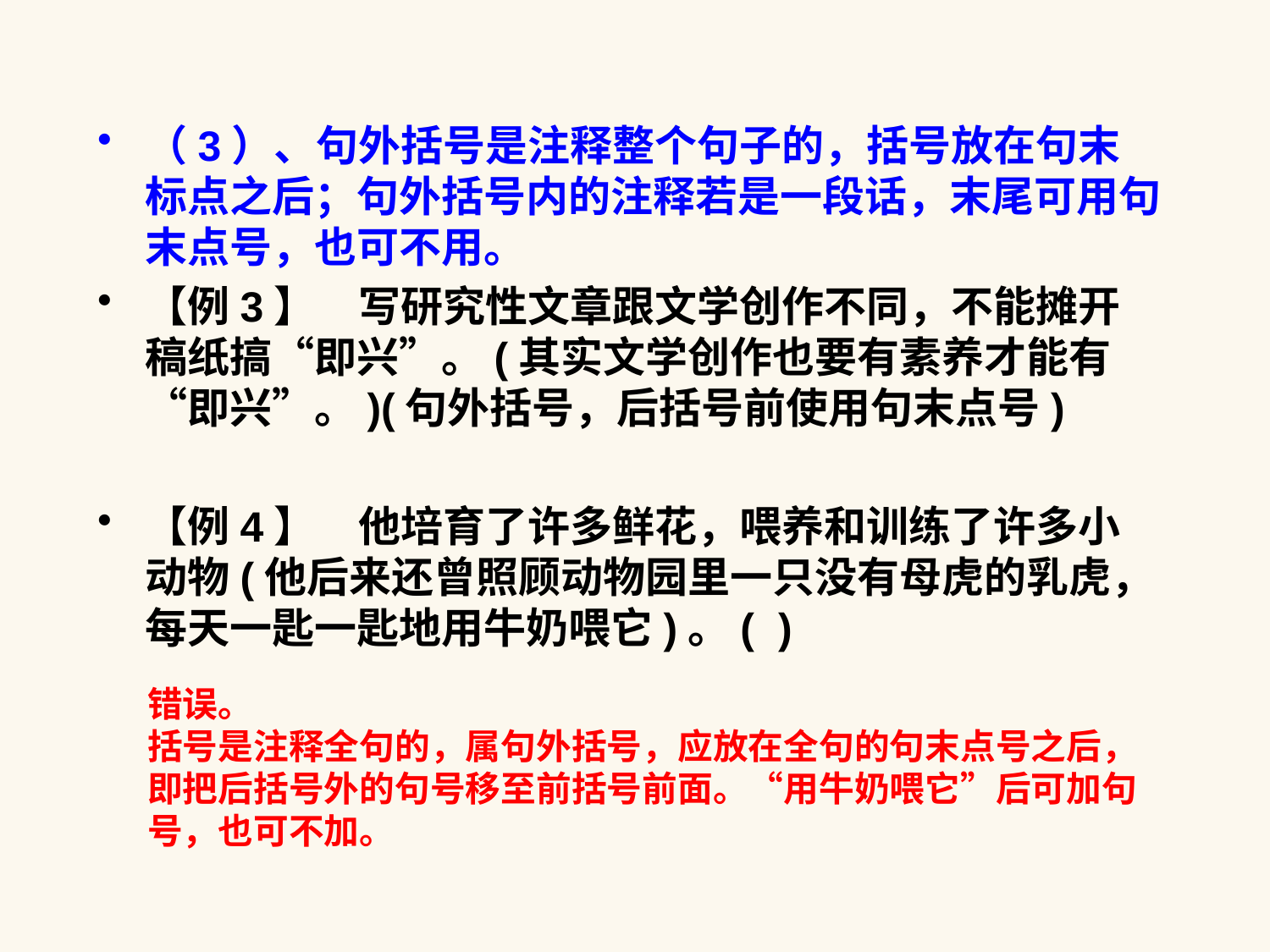

（3）、句外括号是注释整个句子的，括号放在句末标点之后；句外括号内的注释若是一段话，末尾可用句末点号，也可不用。
【例3】　写研究性文章跟文学创作不同，不能摊开稿纸搞“即兴”。(其实文学创作也要有素养才能有“即兴”。)(句外括号，后括号前使用句末点号)

【例4】　他培育了许多鲜花，喂养和训练了许多小动物(他后来还曾照顾动物园里一只没有母虎的乳虎，每天一匙一匙地用牛奶喂它)。(  )
错误。
括号是注释全句的，属句外括号，应放在全句的句末点号之后，即把后括号外的句号移至前括号前面。“用牛奶喂它”后可加句号，也可不加。